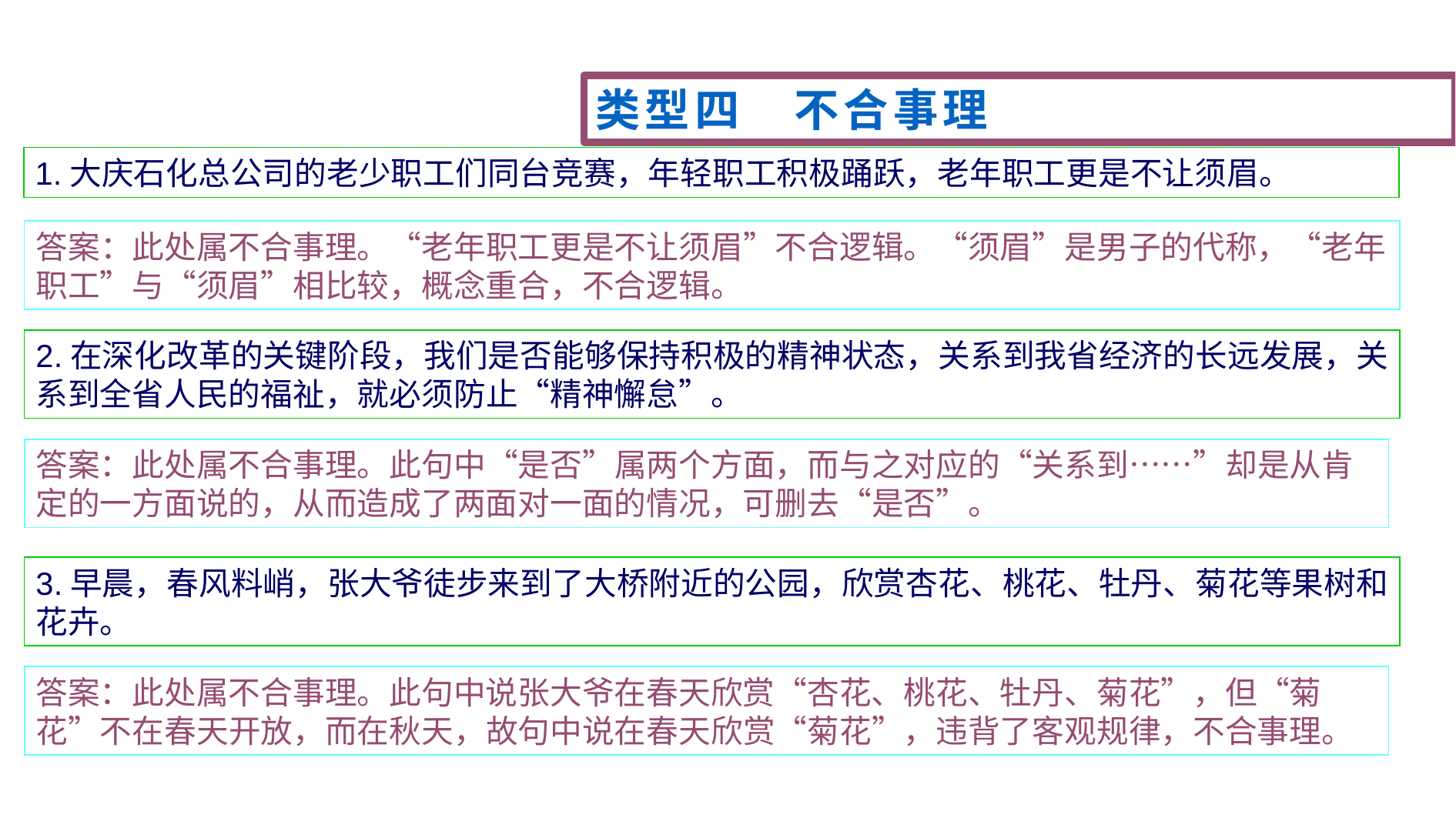

类型四　不合事理
1.大庆石化总公司的老少职工们同台竞赛，年轻职工积极踊跃，老年职工更是不让须眉。
答案：此处属不合事理。“老年职工更是不让须眉”不合逻辑。“须眉”是男子的代称，“老年职工”与“须眉”相比较，概念重合，不合逻辑。

2.在深化改革的关键阶段，我们是否能够保持积极的精神状态，关系到我省经济的长远发展，关系到全省人民的福祉，就必须防止“精神懈怠”。

答案：此处属不合事理。此句中“是否”属两个方面，而与之对应的“关系到……”却是从肯定的一方面说的，从而造成了两面对一面的情况，可删去“是否”。
3.早晨，春风料峭，张大爷徒步来到了大桥附近的公园，欣赏杏花、桃花、牡丹、菊花等果树和花卉。
答案：此处属不合事理。此句中说张大爷在春天欣赏“杏花、桃花、牡丹、菊花”，但“菊花”不在春天开放，而在秋天，故句中说在春天欣赏“菊花”，违背了客观规律，不合事理。